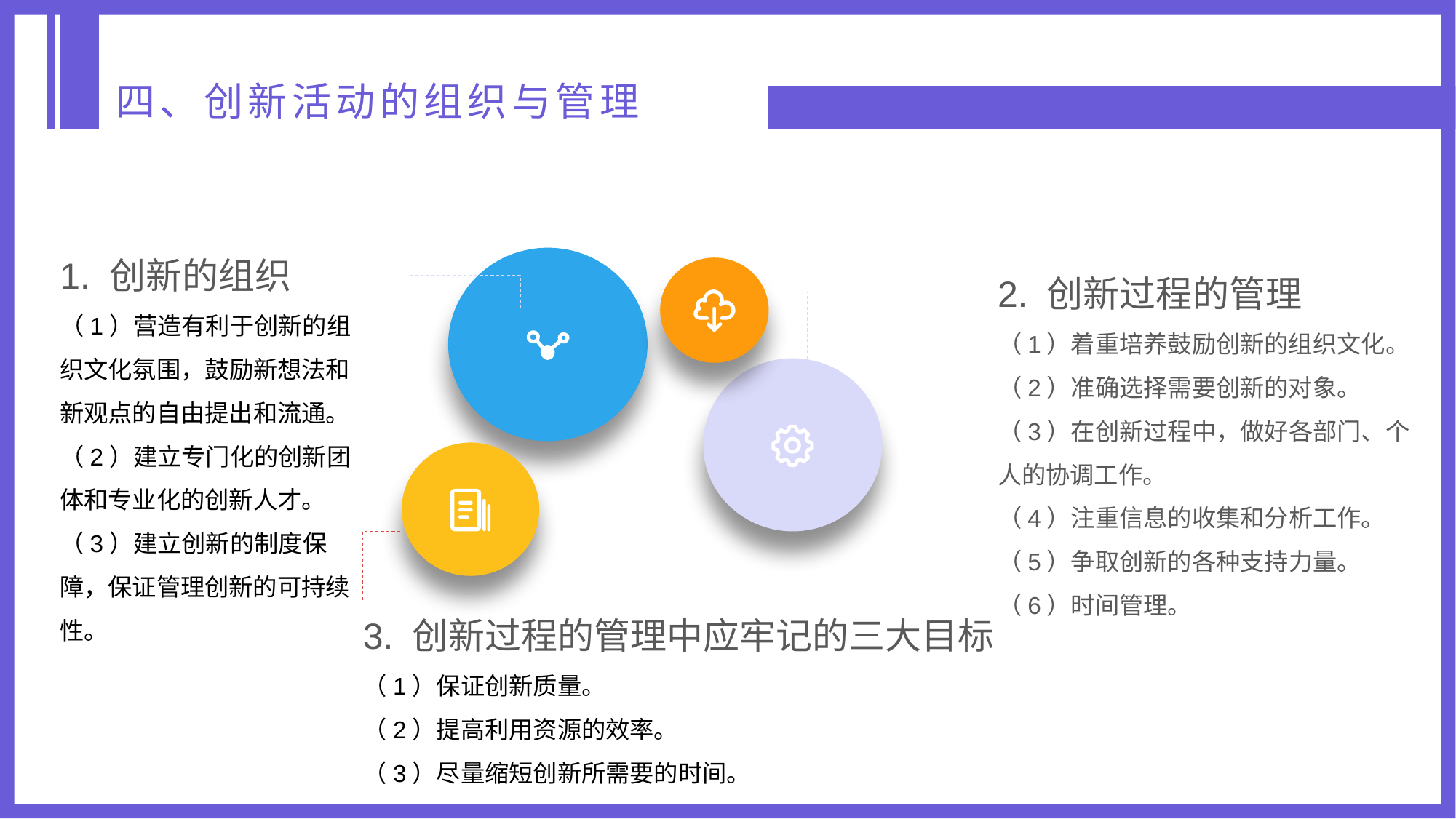

四、创新活动的组织与管理
1. 创新的组织
（1）营造有利于创新的组织文化氛围，鼓励新想法和新观点的自由提出和流通。
（2）建立专门化的创新团体和专业化的创新人才。
（3）建立创新的制度保障，保证管理创新的可持续性。

2. 创新过程的管理
（1）着重培养鼓励创新的组织文化。
（2）准确选择需要创新的对象。
（3）在创新过程中，做好各部门、个人的协调工作。
（4）注重信息的收集和分析工作。
（5）争取创新的各种支持力量。
（6）时间管理。

3. 创新过程的管理中应牢记的三大目标
（1）保证创新质量。
（2）提高利用资源的效率。
（3）尽量缩短创新所需要的时间。